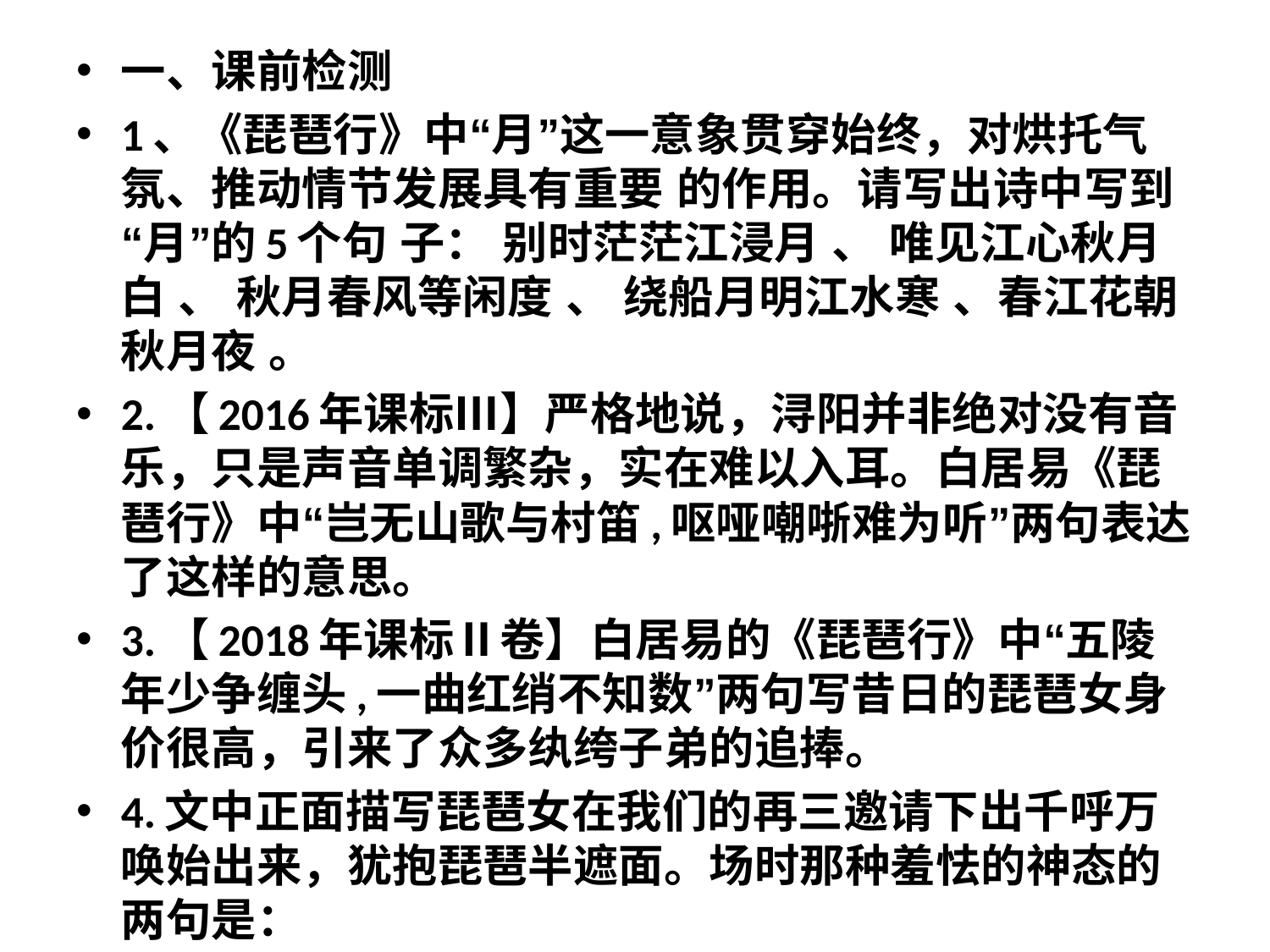

#
一、课前检测
1、《琵琶行》中“月”这一意象贯穿始终，对烘托气氛、推动情节发展具有重要 的作用。请写出诗中写到“月”的5个句 子： 别时茫茫江浸月 、 唯见江心秋月白 、 秋月春风等闲度 、 绕船月明江水寒 、春江花朝秋月夜 。
2.【2016年课标Ⅲ】严格地说，浔阳并非绝对没有音乐，只是声音单调繁杂，实在难以入耳。白居易《琵琶行》中“岂无山歌与村笛,呕哑嘲哳难为听”两句表达了这样的意思。
3.【2018年课标Ⅱ卷】白居易的《琵琶行》中“五陵年少争缠头,一曲红绡不知数”两句写昔日的琵琶女身价很高，引来了众多纨绔子弟的追捧。
4.文中正面描写琵琶女在我们的再三邀请下出千呼万唤始出来，犹抱琵琶半遮面。场时那种羞怯的神态的两句是：